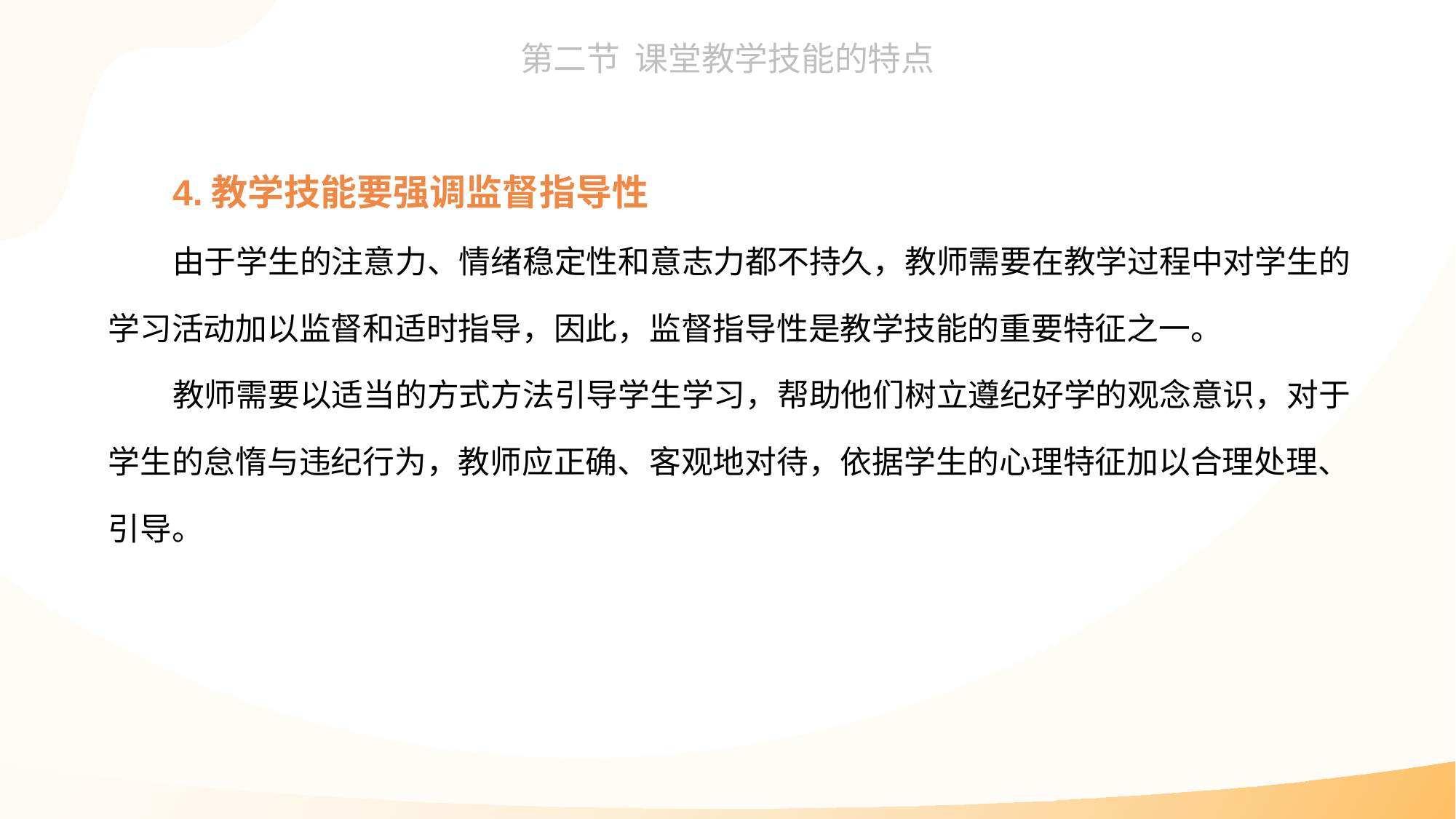

4.教学技能要强调监督指导性
由于学生的注意力、情绪稳定性和意志力都不持久，教师需要在教学过程中对学生的学习活动加以监督和适时指导，因此，监督指导性是教学技能的重要特征之一。
教师需要以适当的方式方法引导学生学习，帮助他们树立遵纪好学的观念意识，对于学生的怠惰与违纪行为，教师应正确、客观地对待，依据学生的心理特征加以合理处理、引导。